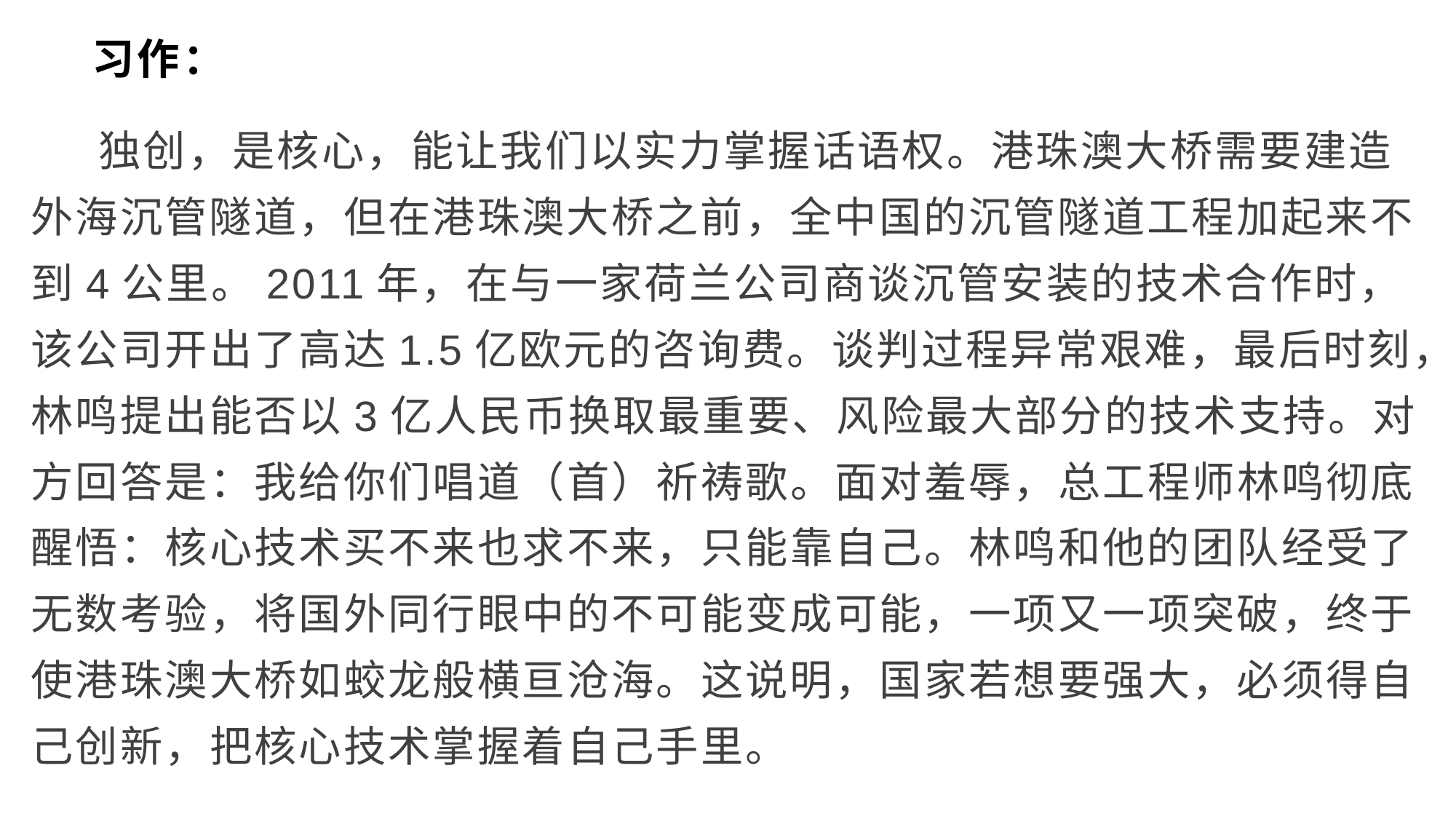

# 习作：
        独创，是核心，能让我们以实力掌握话语权。港珠澳大桥需要建造外海沉管隧道，但在港珠澳大桥之前，全中国的沉管隧道工程加起来不到4公里。2011年，在与一家荷兰公司商谈沉管安装的技术合作时，该公司开出了高达1.5亿欧元的咨询费。谈判过程异常艰难，最后时刻，林鸣提出能否以3亿人民币换取最重要、风险最大部分的技术支持。对方回答是：我给你们唱道（首）祈祷歌。面对羞辱，总工程师林鸣彻底醒悟：核心技术买不来也求不来，只能靠自己。林鸣和他的团队经受了无数考验，将国外同行眼中的不可能变成可能，一项又一项突破，终于使港珠澳大桥如蛟龙般横亘沧海。这说明，国家若想要强大，必须得自己创新，把核心技术掌握着自己手里。